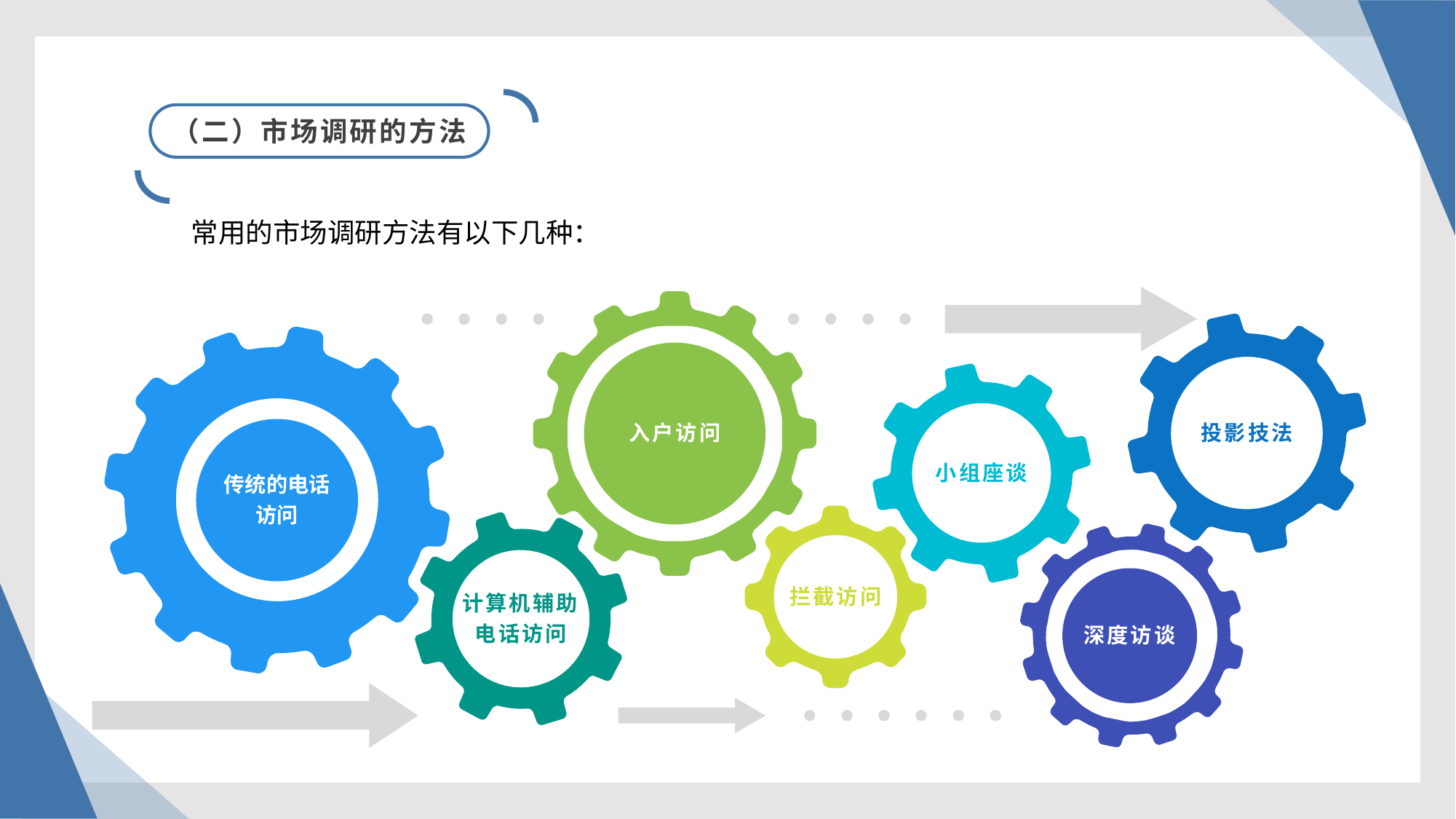

（二）市场调研的方法
常用的市场调研方法有以下几种：

投影技法
入户访问

小组座谈
传统的电话访问

拦截访问

计算机辅助电话访问
深度访谈